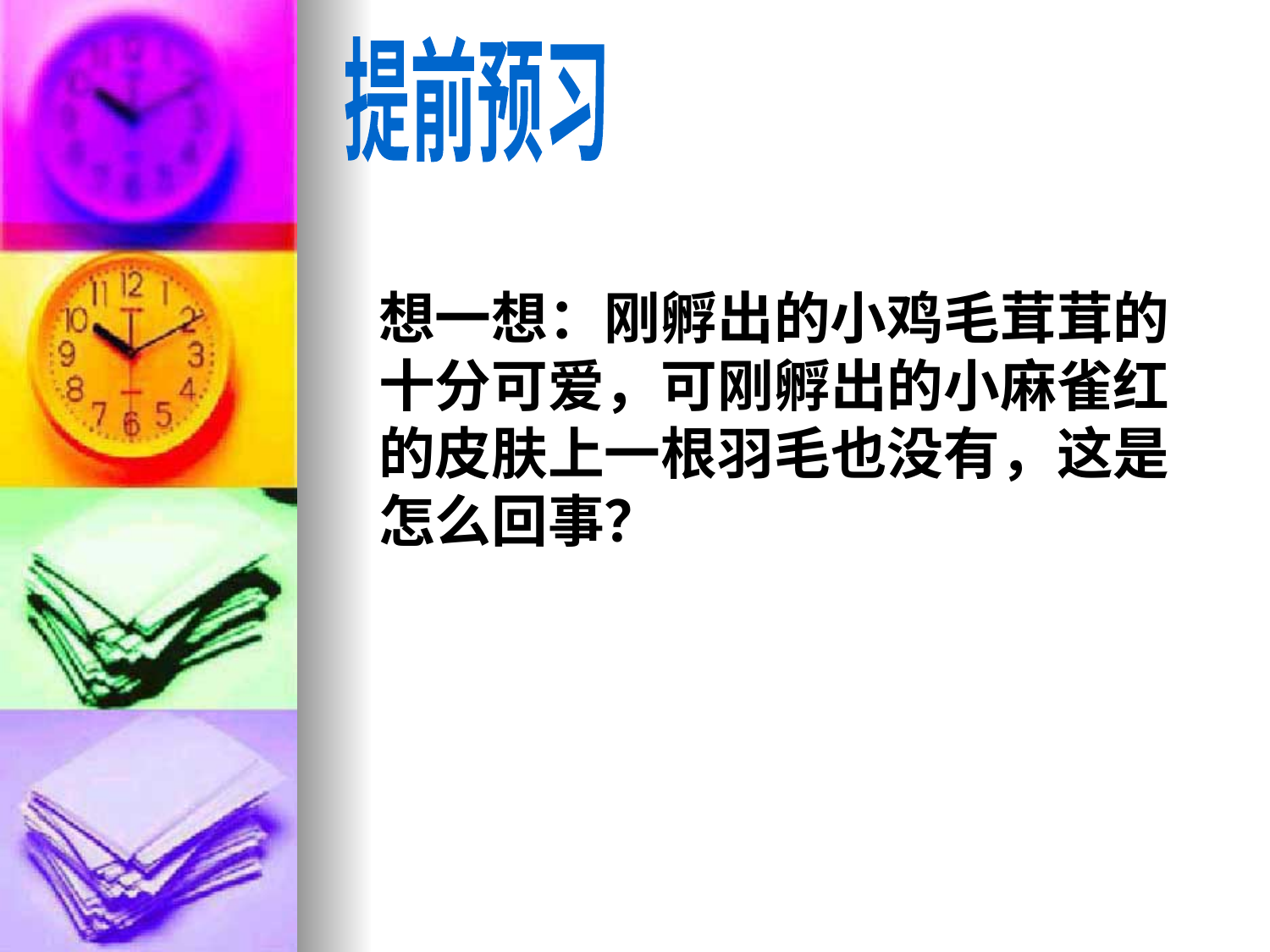

提前预习
想一想：刚孵出的小鸡毛茸茸的
十分可爱，可刚孵出的小麻雀红
的皮肤上一根羽毛也没有，这是
怎么回事？